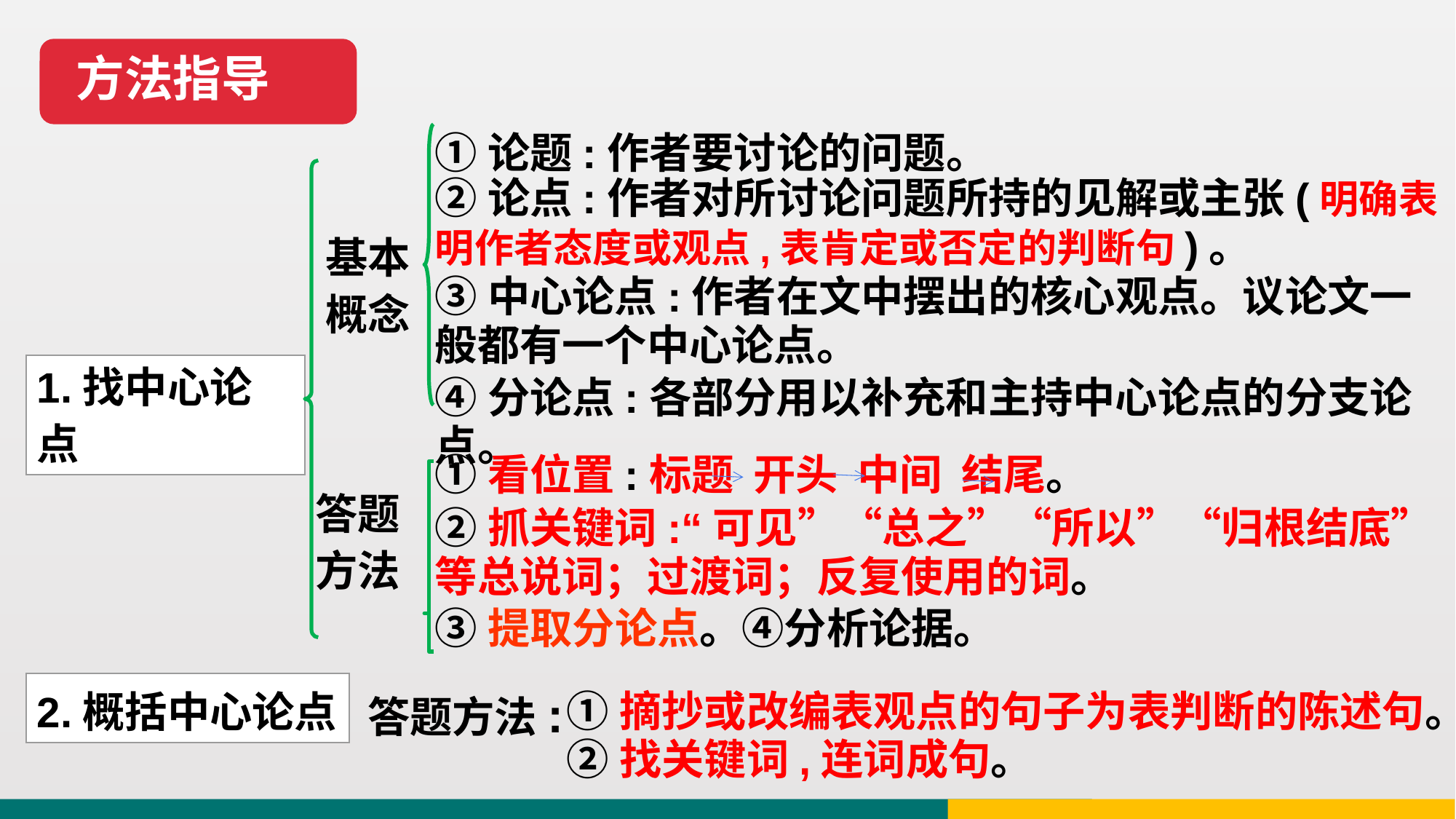

方法指导

①论题:作者要讨论的问题。

②论点:作者对所讨论问题所持的见解或主张(明确表明作者态度或观点,表肯定或否定的判断句)。
基本概念
③中心论点:作者在文中摆出的核心观点。议论文一般都有一个中心论点。
1.找中心论点
④分论点:各部分用以补充和主持中心论点的分支论点。
①看位置:标题  开头  中间  结尾。

答题方法
②抓关键词:“可见”“总之”“所以”“归根结底”等总说词；过渡词；反复使用的词。
③提取分论点。④分析论据。
2.概括中心论点
答题方法:
①摘抄或改编表观点的句子为表判断的陈述句。
②找关键词,连词成句。